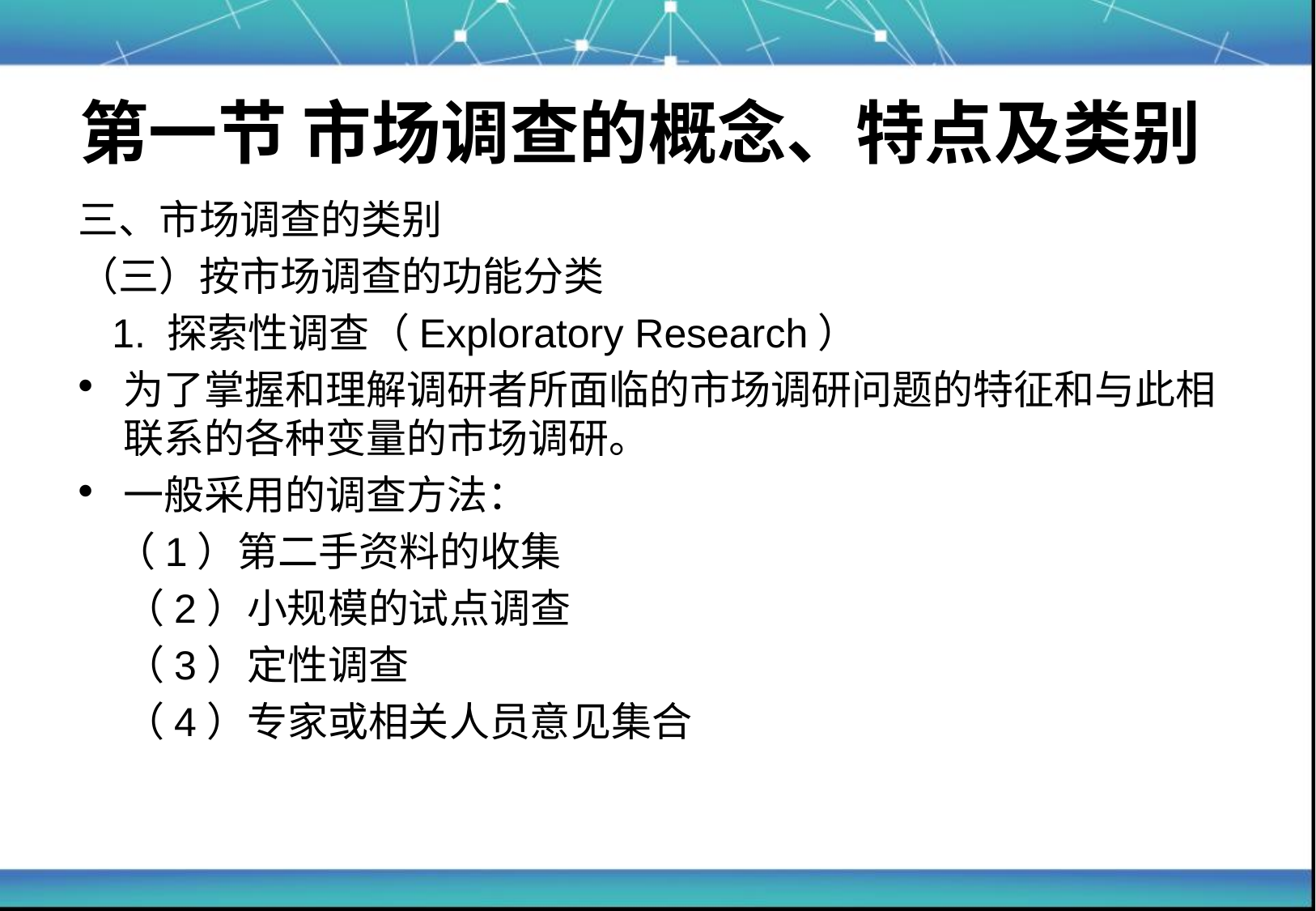

# 第一节 市场调查的概念、特点及类别
三、市场调查的类别
（三）按市场调查的功能分类
   1. 探索性调查（Exploratory Research）
为了掌握和理解调研者所面临的市场调研问题的特征和与此相联系的各种变量的市场调研。
一般采用的调查方法：
   （1）第二手资料的收集
    （2）小规模的试点调查
    （3）定性调查
    （4）专家或相关人员意见集合